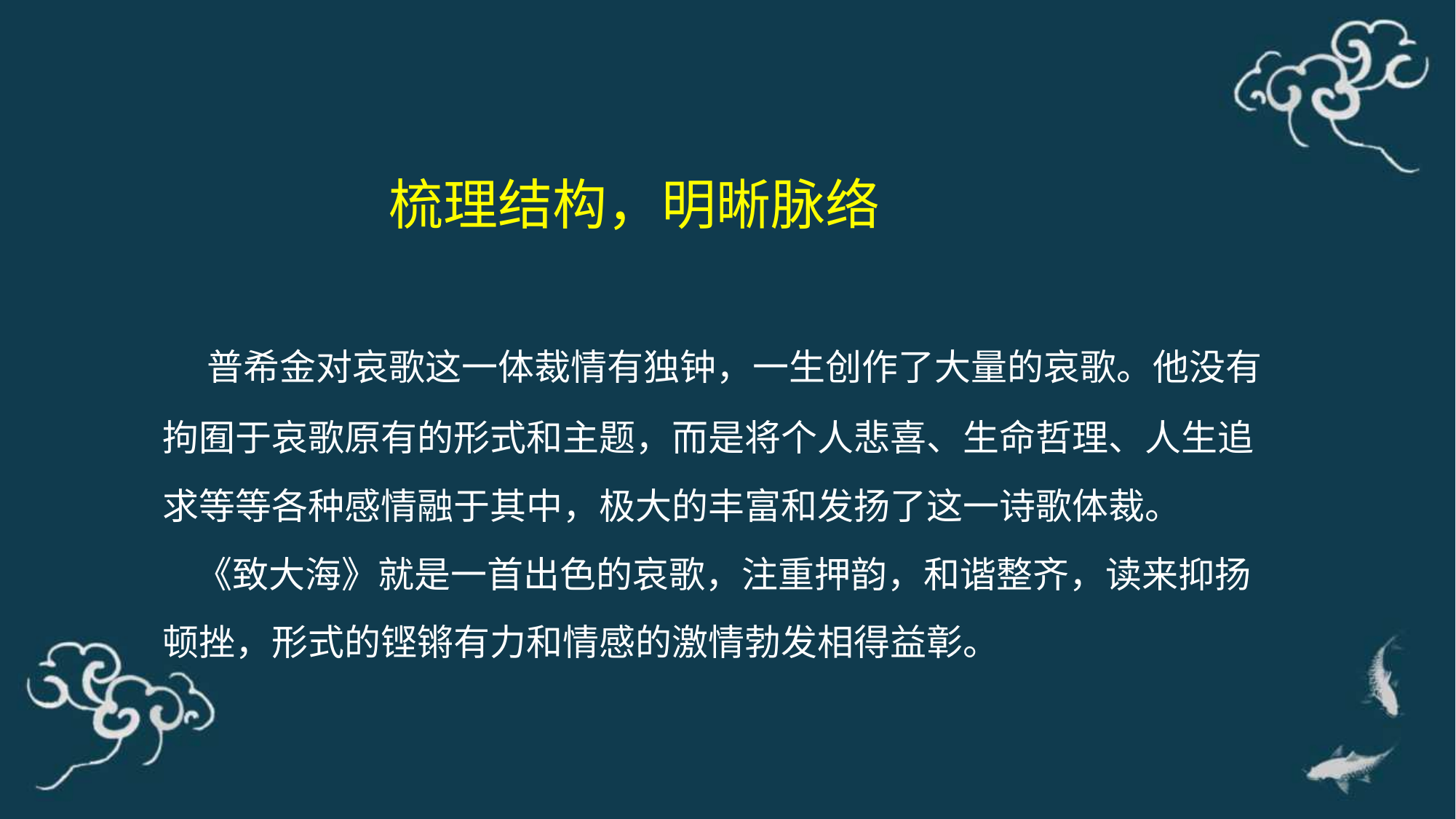

梳理结构，明晰脉络
   普希金对哀歌这一体裁情有独钟，一生创作了大量的哀歌。他没有拘囿于哀歌原有的形式和主题，而是将个人悲喜、生命哲理、人生追求等等各种感情融于其中，极大的丰富和发扬了这一诗歌体裁。
   《致大海》就是一首出色的哀歌，注重押韵，和谐整齐，读来抑扬顿挫，形式的铿锵有力和情感的激情勃发相得益彰。